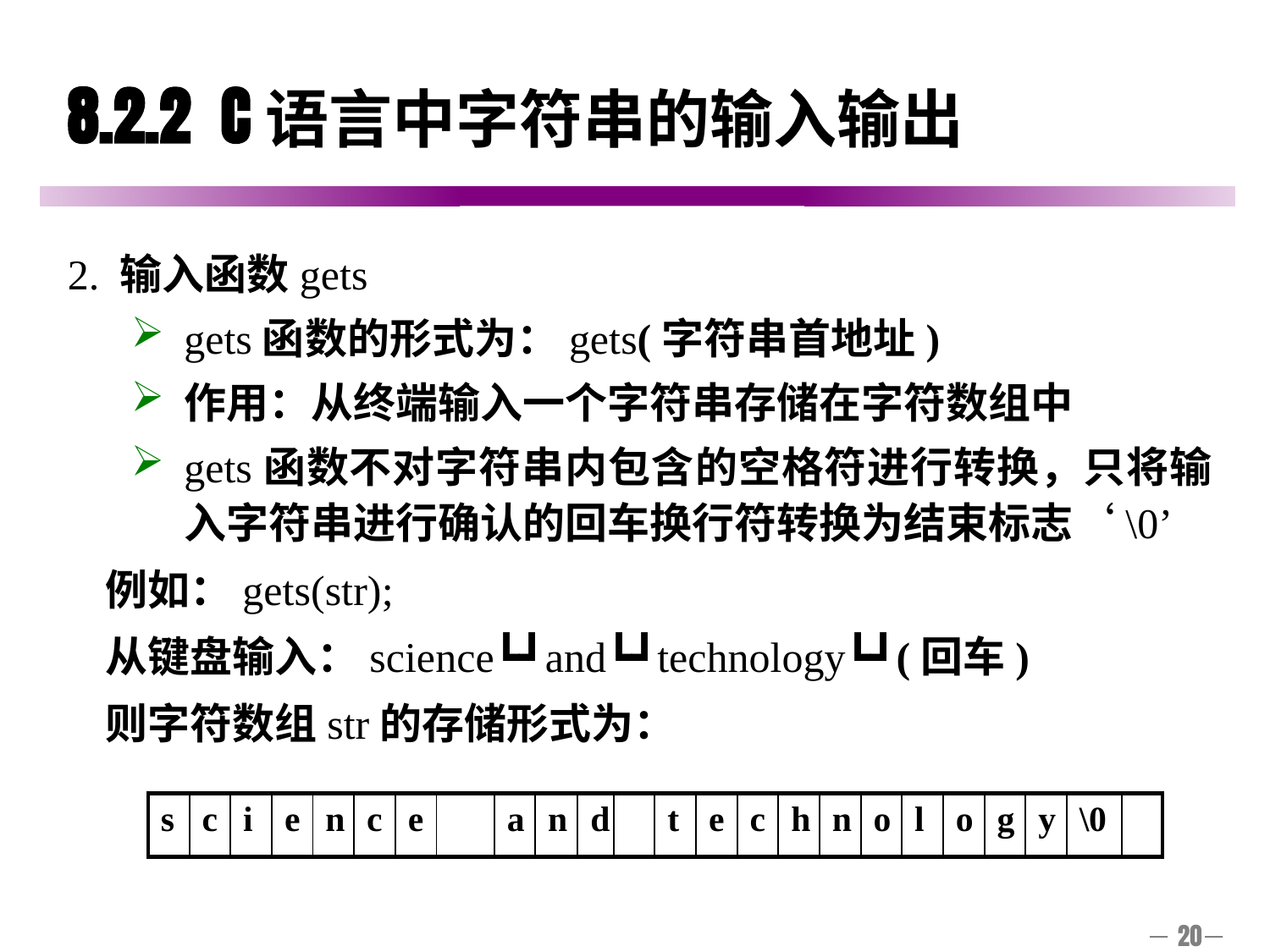

# 8.2.2  C语言中字符串的输入输出
2. 输入函数gets
gets函数的形式为：gets(字符串首地址)
作用：从终端输入一个字符串存储在字符数组中
gets函数不对字符串内包含的空格符进行转换，只将输入字符串进行确认的回车换行符转换为结束标志‘\0’
例如：gets(str);
从键盘输入：science┗┛and┗┛technology┗┛(回车)
则字符数组str的存储形式为：
| s | c | i | e | n | c | e |  | a | n | d |  | t | e | c | h | n | o | l | o | g | y | \0 |  |
| --- | --- | --- | --- | --- | --- | --- | --- | --- | --- | --- | --- | --- | --- | --- | --- | --- | --- | --- | --- | --- | --- | --- | --- |
－20－